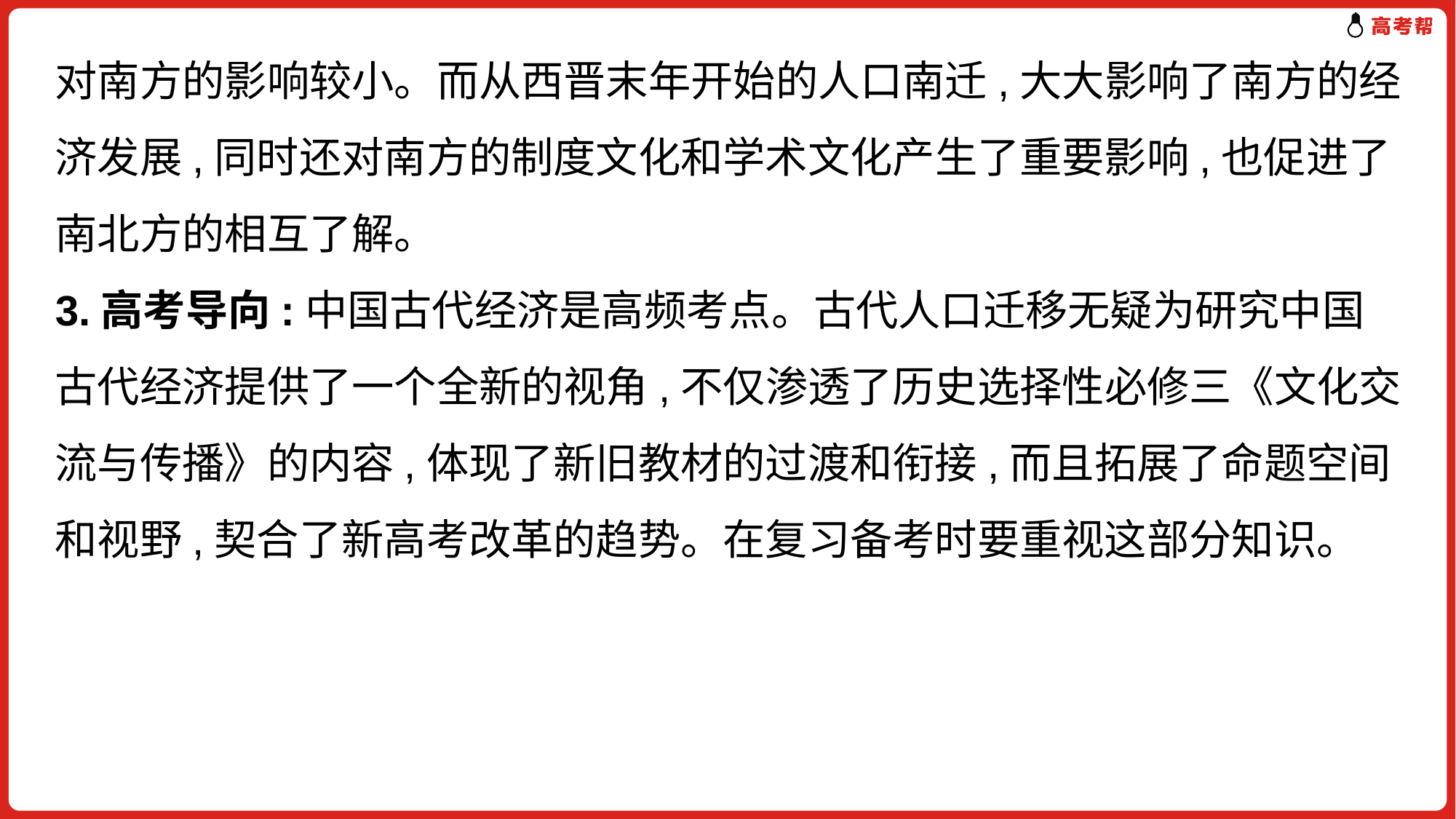

对南方的影响较小。而从西晋末年开始的人口南迁,大大影响了南方的经济发展,同时还对南方的制度文化和学术文化产生了重要影响,也促进了南北方的相互了解。
3.高考导向:中国古代经济是高频考点。古代人口迁移无疑为研究中国古代经济提供了一个全新的视角,不仅渗透了历史选择性必修三《文化交流与传播》的内容,体现了新旧教材的过渡和衔接,而且拓展了命题空间和视野,契合了新高考改革的趋势。在复习备考时要重视这部分知识。